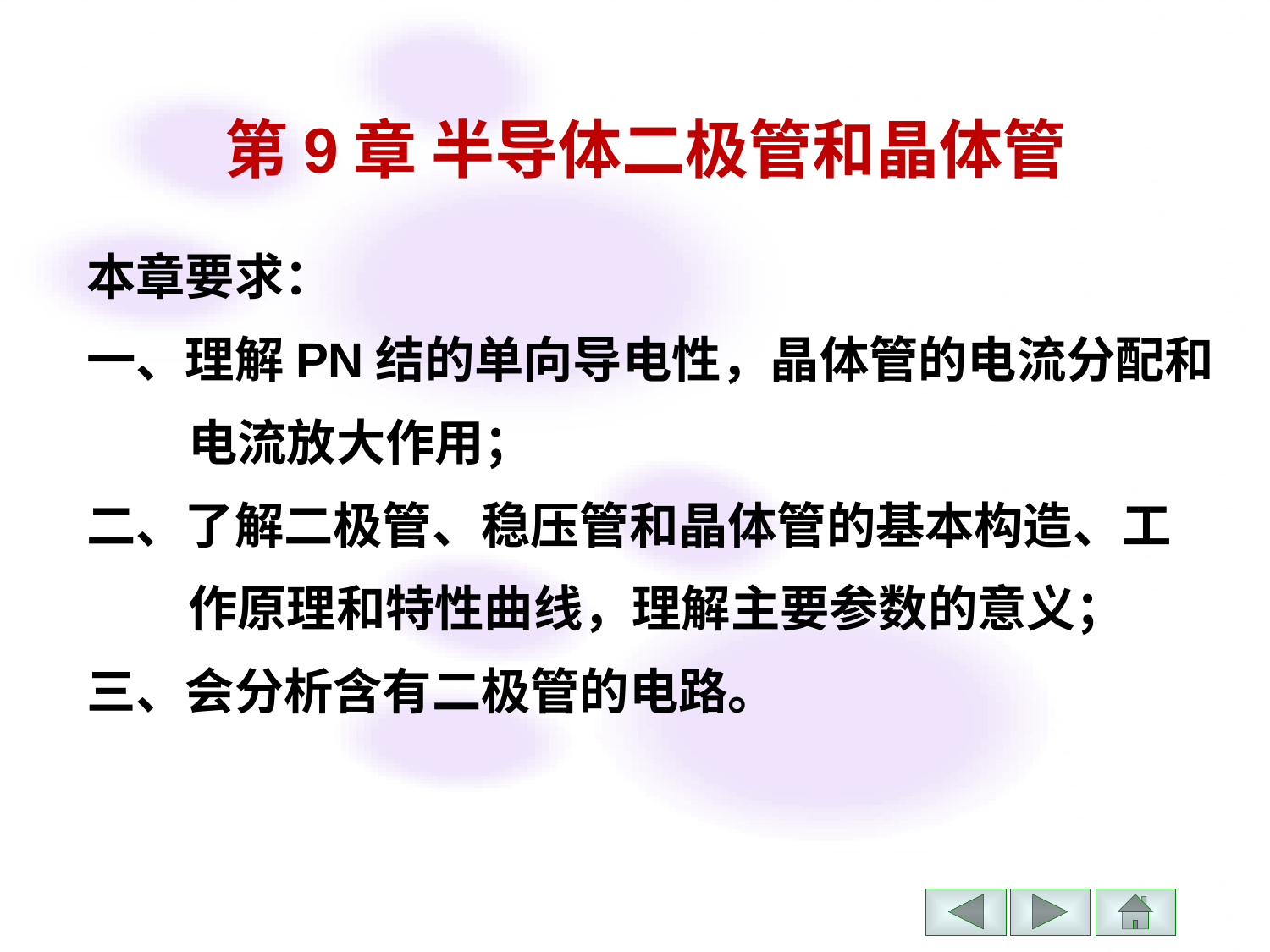

第9章 半导体二极管和晶体管
本章要求：
一、理解PN结的单向导电性，晶体管的电流分配和
        电流放大作用；
二、了解二极管、稳压管和晶体管的基本构造、工
        作原理和特性曲线，理解主要参数的意义；
三、会分析含有二极管的电路。